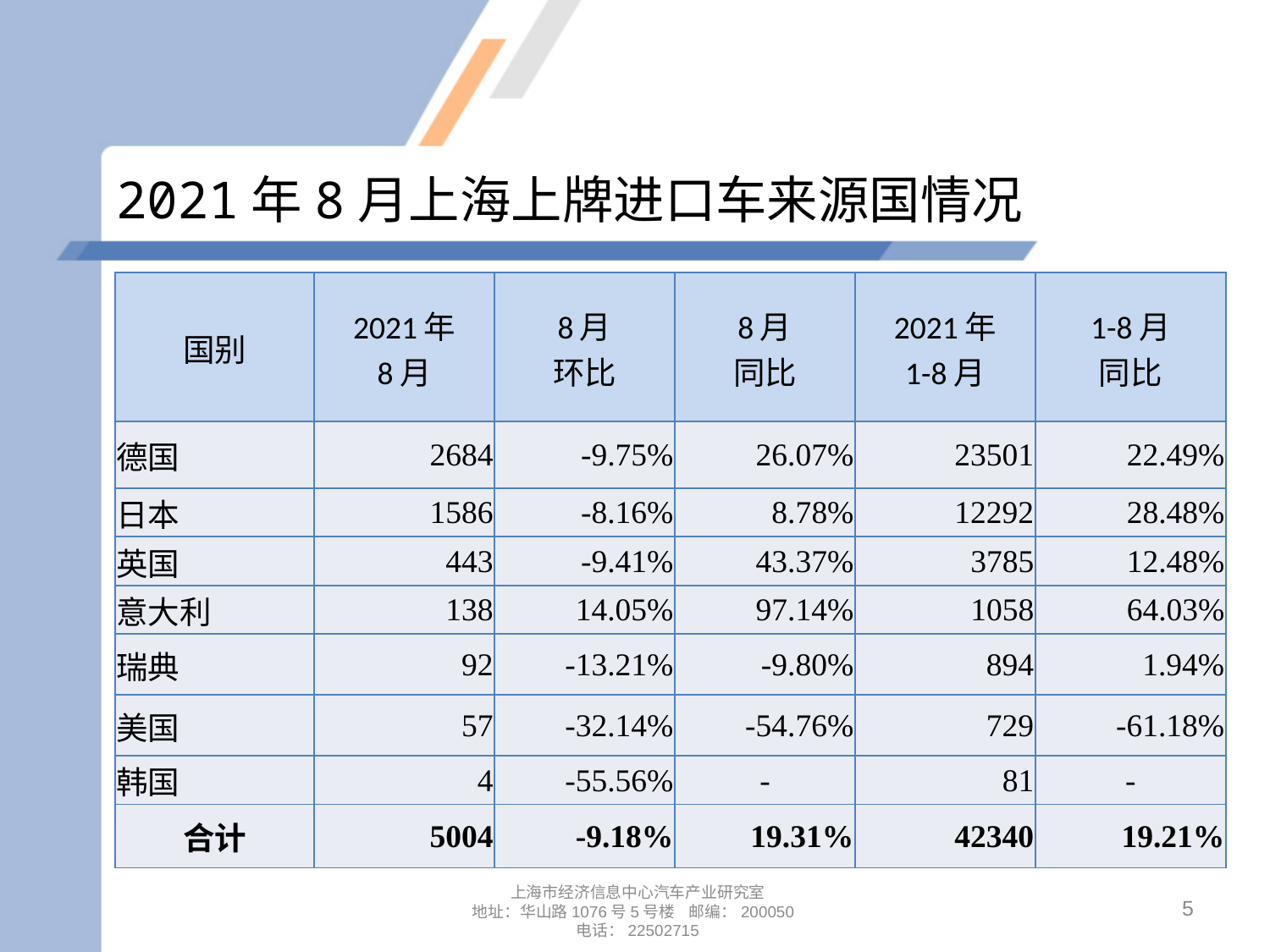

# 2021年8月上海上牌进口车来源国情况
| 国别 | 2021年 8月 | 8月 环比 | 8月 同比 | 2021年 1-8月 | 1-8月 同比 |
| --- | --- | --- | --- | --- | --- |
| 德国 | 2684 | -9.75% | 26.07% | 23501 | 22.49% |
| 日本 | 1586 | -8.16% | 8.78% | 12292 | 28.48% |
| 英国 | 443 | -9.41% | 43.37% | 3785 | 12.48% |
| 意大利 | 138 | 14.05% | 97.14% | 1058 | 64.03% |
| 瑞典 | 92 | -13.21% | -9.80% | 894 | 1.94% |
| 美国 | 57 | -32.14% | -54.76% | 729 | -61.18% |
| 韩国 | 4 | -55.56% | - | 81 | - |
| 合计 | 5004 | -9.18% | 19.31% | 42340 | 19.21% |

5
上海市经济信息中心汽车产业研究室
地址：华山路1076号5号楼    邮编：200050
电话：22502715